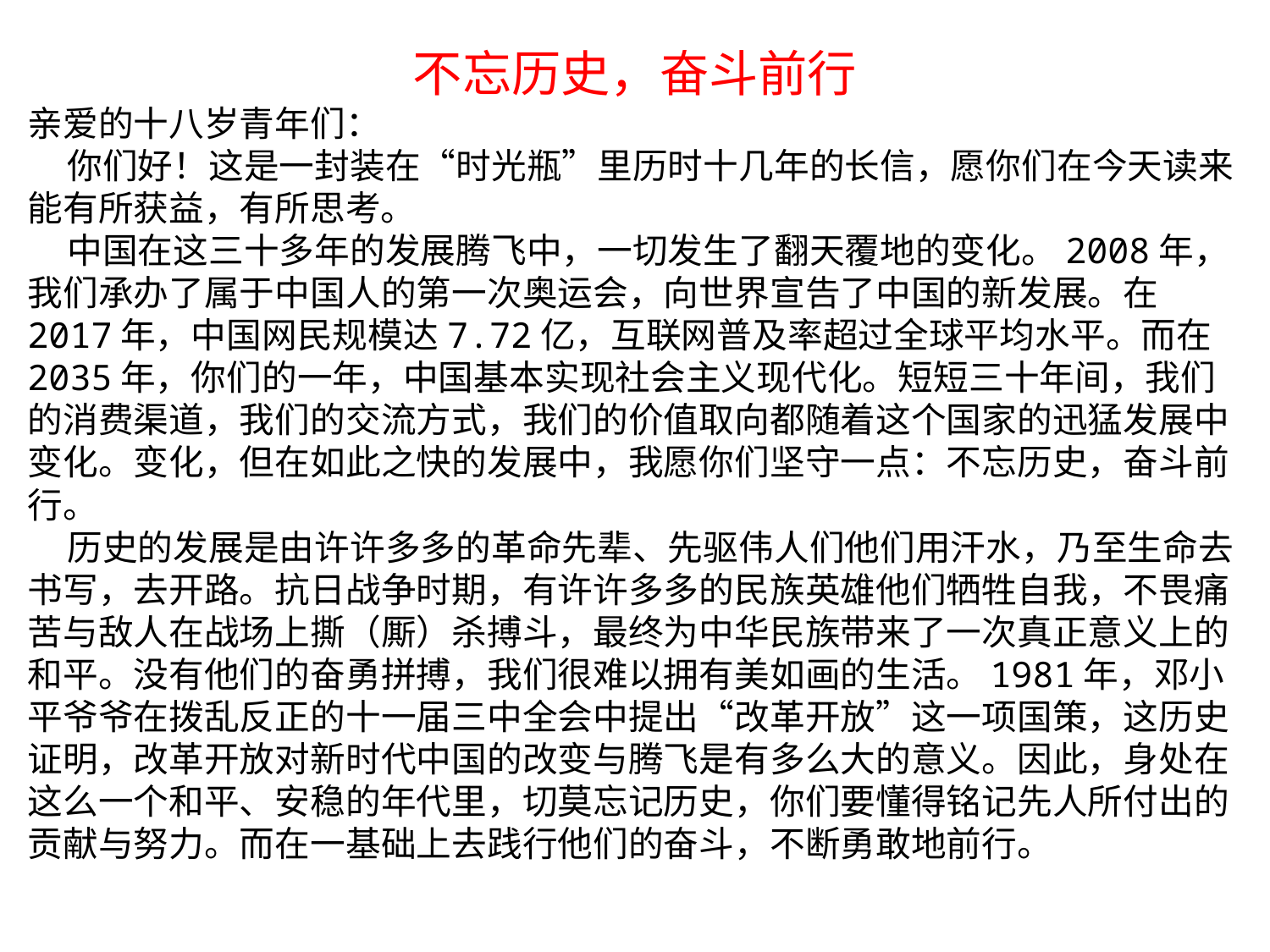

不忘历史，奋斗前行
亲爱的十八岁青年们：
    你们好！这是一封装在“时光瓶”里历时十几年的长信，愿你们在今天读来能有所获益，有所思考。
    中国在这三十多年的发展腾飞中，一切发生了翻天覆地的变化。2008年，我们承办了属于中国人的第一次奥运会，向世界宣告了中国的新发展。在2017年，中国网民规模达7.72亿，互联网普及率超过全球平均水平。而在2035年，你们的一年，中国基本实现社会主义现代化。短短三十年间，我们的消费渠道，我们的交流方式，我们的价值取向都随着这个国家的迅猛发展中变化。变化，但在如此之快的发展中，我愿你们坚守一点：不忘历史，奋斗前行。
    历史的发展是由许许多多的革命先辈、先驱伟人们他们用汗水，乃至生命去书写，去开路。抗日战争时期，有许许多多的民族英雄他们牺牲自我，不畏痛苦与敌人在战场上撕（厮）杀搏斗，最终为中华民族带来了一次真正意义上的和平。没有他们的奋勇拼搏，我们很难以拥有美如画的生活。1981年，邓小平爷爷在拨乱反正的十一届三中全会中提出“改革开放”这一项国策，这历史证明，改革开放对新时代中国的改变与腾飞是有多么大的意义。因此，身处在这么一个和平、安稳的年代里，切莫忘记历史，你们要懂得铭记先人所付出的贡献与努力。而在一基础上去践行他们的奋斗，不断勇敢地前行。